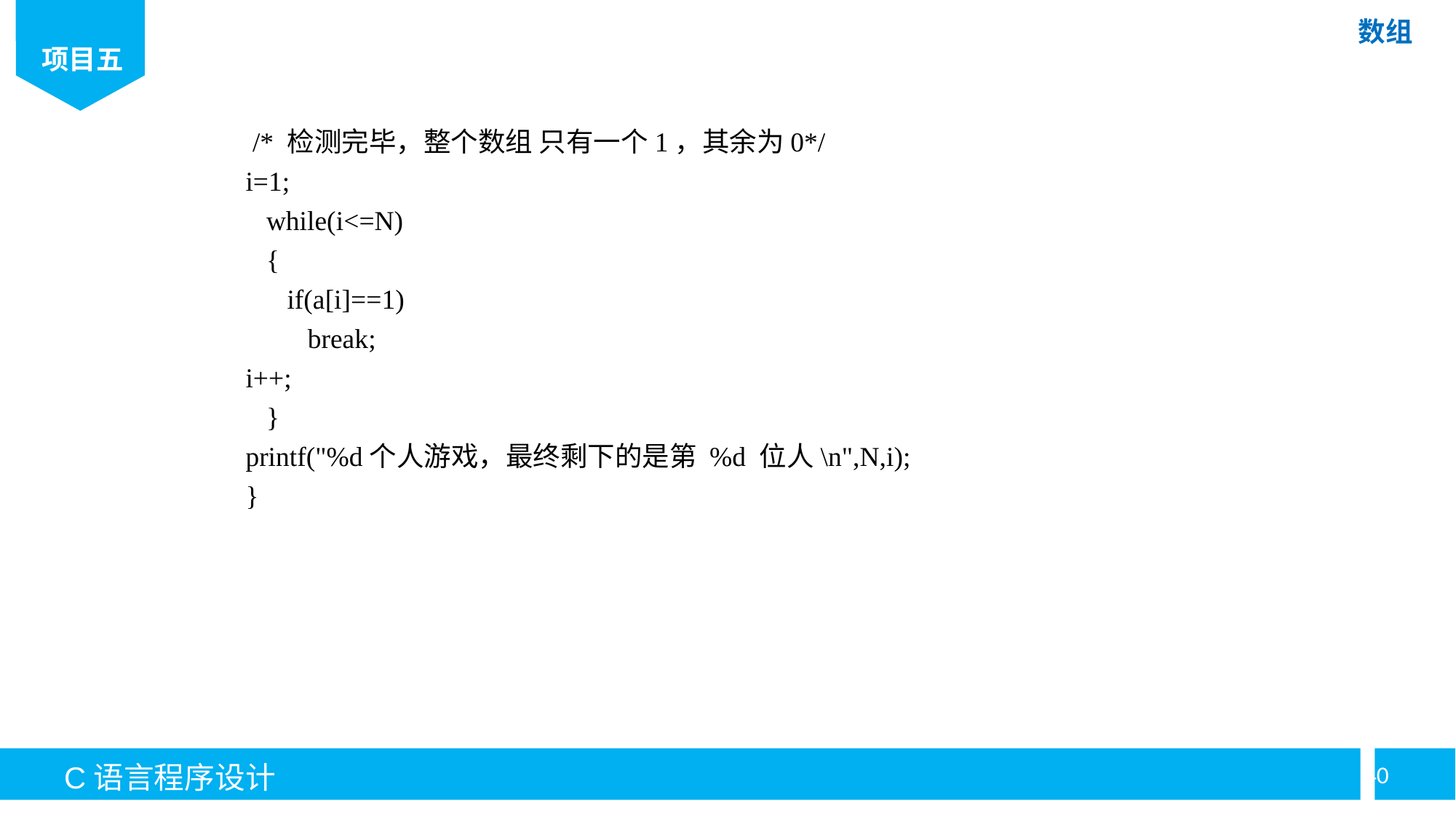

/* 检测完毕，整个数组 只有一个1，其余为0*/
i=1;
   while(i<=N)
   {
      if(a[i]==1)
         break;
i++;
   }
printf("%d个人游戏，最终剩下的是第 %d 位人\n",N,i);
}